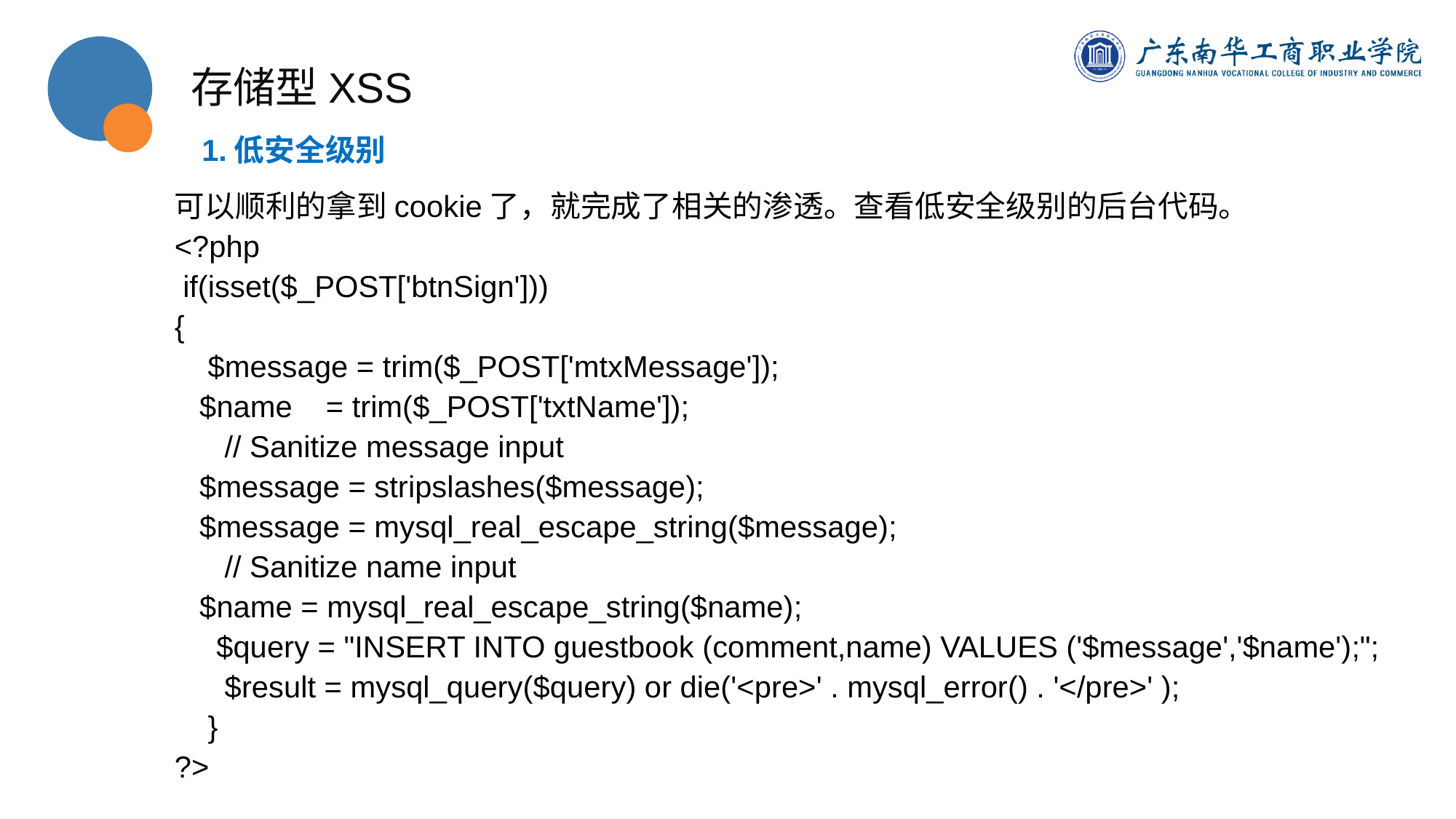

存储型XSS

1.低安全级别
可以顺利的拿到cookie了，就完成了相关的渗透。查看低安全级别的后台代码。
<?php
 if(isset($_POST['btnSign']))
{
    $message = trim($_POST['mtxMessage']);
   $name    = trim($_POST['txtName']);
      // Sanitize message input
   $message = stripslashes($message);
   $message = mysql_real_escape_string($message);
      // Sanitize name input
   $name = mysql_real_escape_string($name);
     $query = "INSERT INTO guestbook (comment,name) VALUES ('$message','$name');";
      $result = mysql_query($query) or die('<pre>' . mysql_error() . '</pre>' );
    }
?>